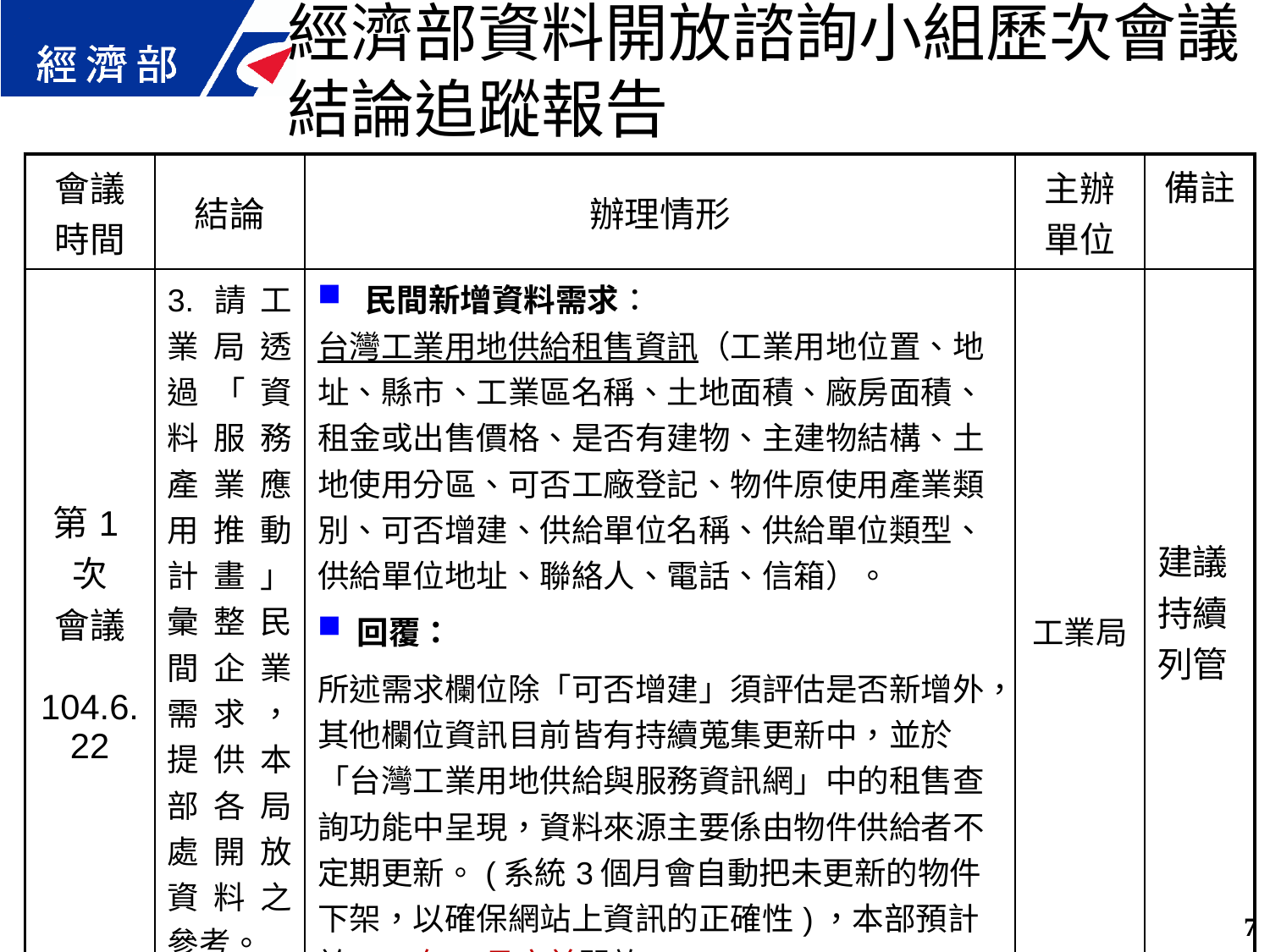

經濟部資料開放諮詢小組歷次會議結論追蹤報告
| 會議 時間 | 結論 | 辦理情形 | 主辦 單位 | 備註 |
| --- | --- | --- | --- | --- |
| 第1次 會議 104.6.22 | 3.請工業局透過「資料服務產業應用推動計畫」彙整民間企業需求，提供本部各局處開放資料之參考。 | 民間新增資料需求： 台灣工業用地供給租售資訊（工業用地位置、地址、縣市、工業區名稱、土地面積、廠房面積、租金或出售價格、是否有建物、主建物結構、土地使用分區、可否工廠登記、物件原使用產業類別、可否增建、供給單位名稱、供給單位類型、供給單位地址、聯絡人、電話、信箱）。 回覆： 所述需求欄位除「可否增建」須評估是否新增外，其他欄位資訊目前皆有持續蒐集更新中，並於「台灣工業用地供給與服務資訊網」中的租售查詢功能中呈現，資料來源主要係由物件供給者不定期更新。(系統3個月會自動把未更新的物件下架，以確保網站上資訊的正確性)，本部預計於105年3月底前開放。 | 工業局 | 建議持續列管 |
7